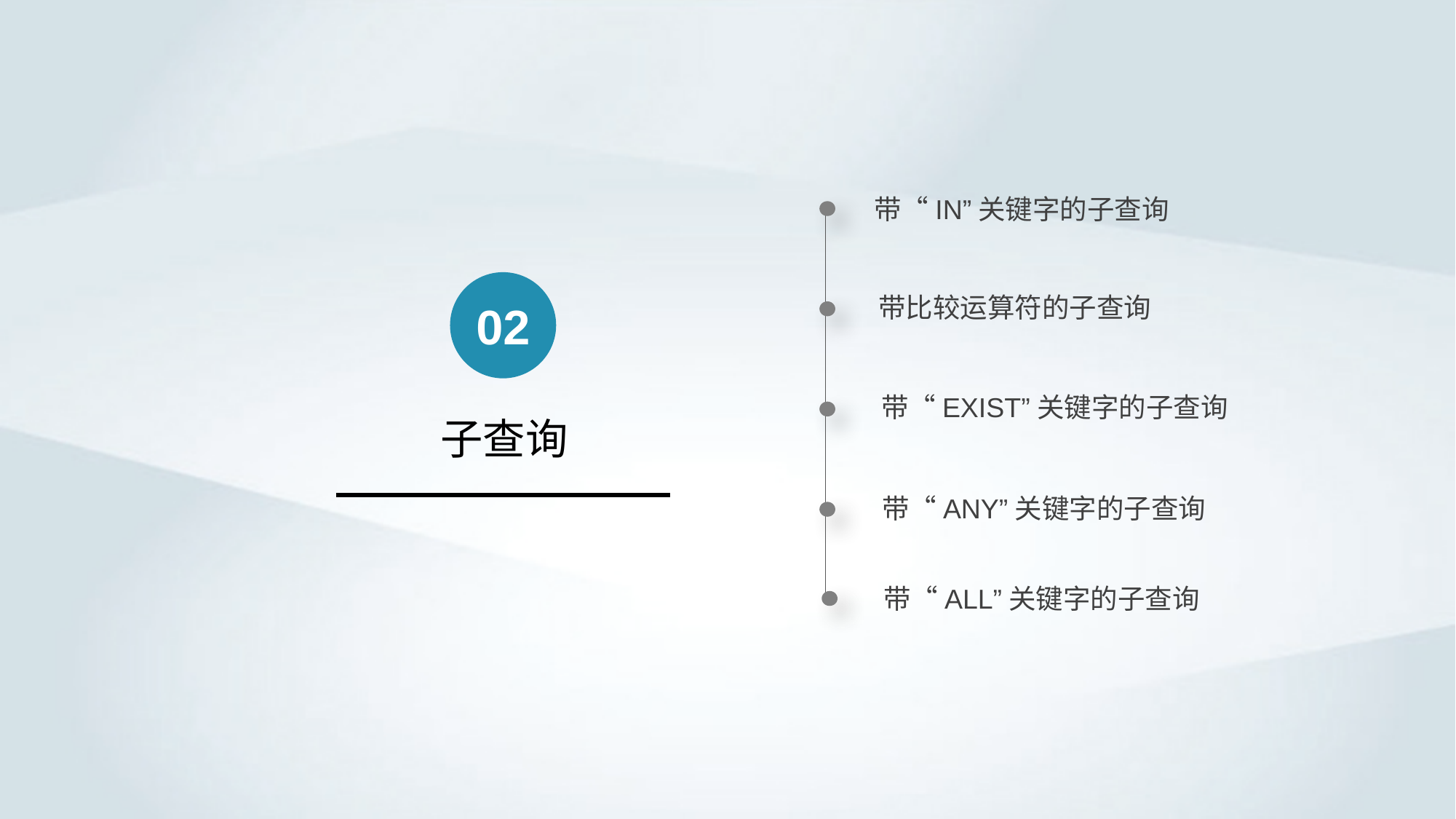

带“IN”关键字的子查询

02
带比较运算符的子查询

带“EXIST”关键字的子查询

子查询
带“ANY”关键字的子查询

带“ALL”关键字的子查询